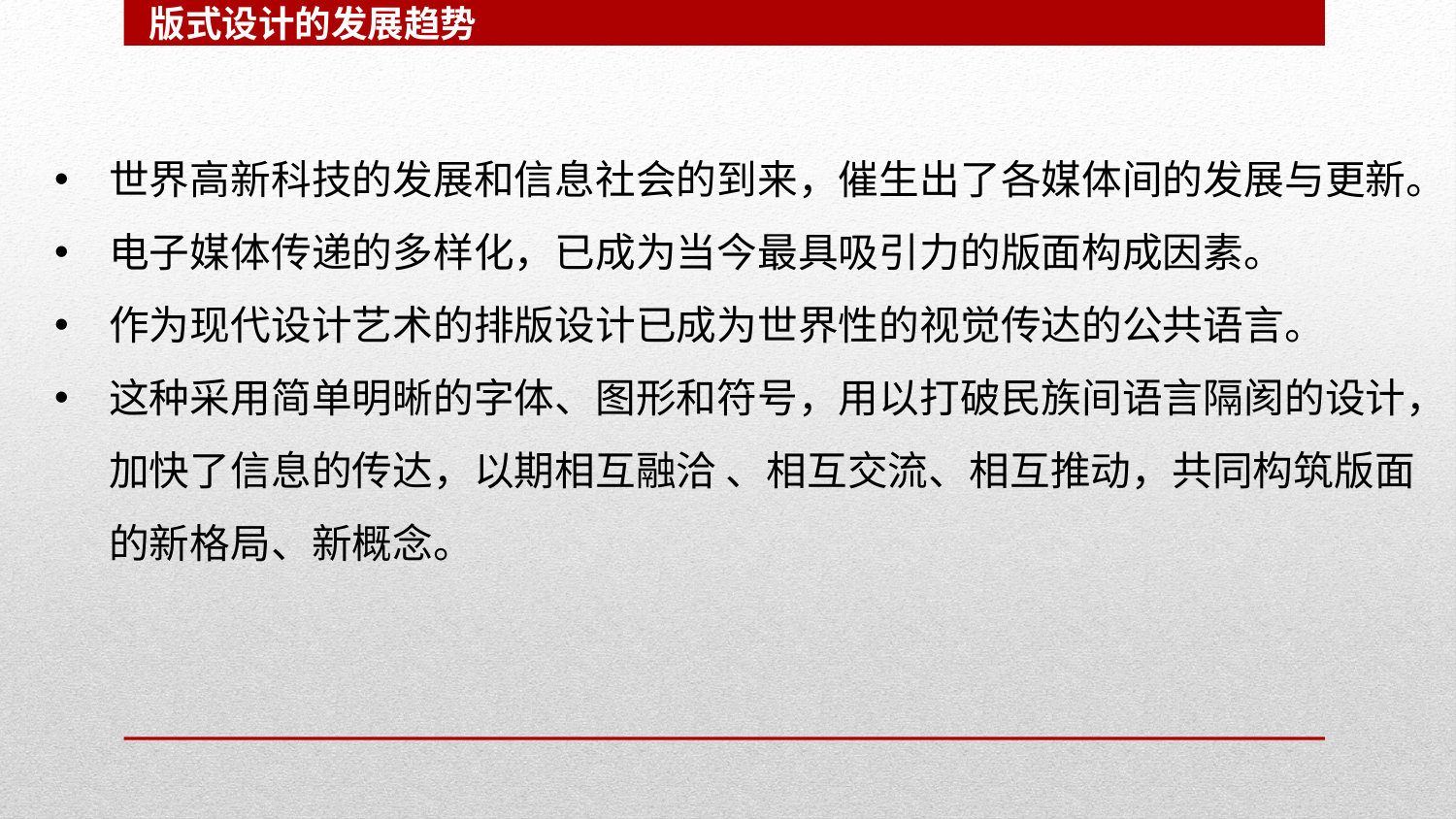

版式设计的发展趋势
世界高新科技的发展和信息社会的到来，催生出了各媒体间的发展与更新。
电子媒体传递的多样化，已成为当今最具吸引力的版面构成因素。
作为现代设计艺术的排版设计已成为世界性的视觉传达的公共语言。
这种采用简单明晰的字体、图形和符号，用以打破民族间语言隔阂的设计，加快了信息的传达，以期相互融洽 、相互交流、相互推动，共同构筑版面的新格局、新概念。